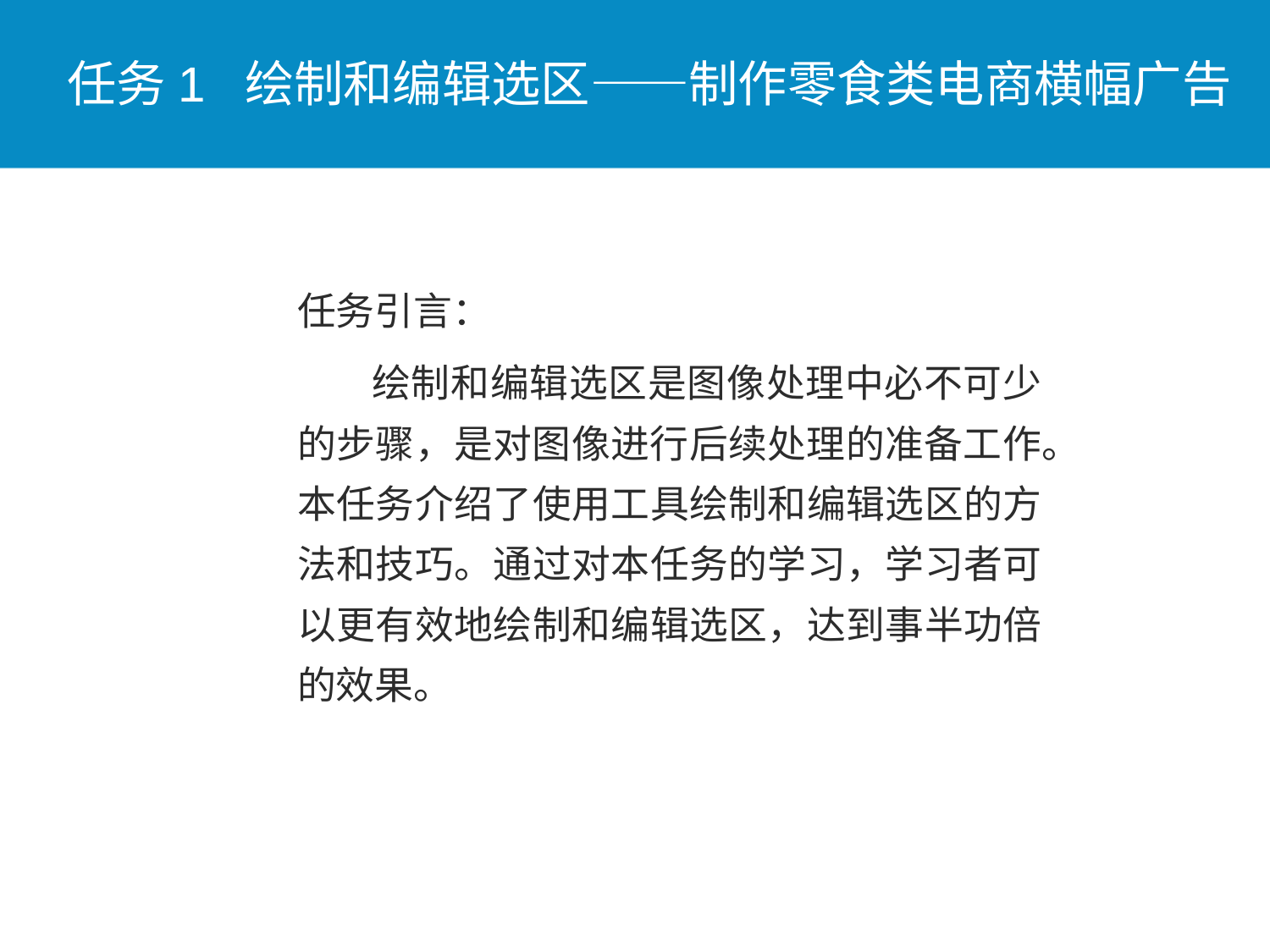

任务1  绘制和编辑选区——制作零食类电商横幅广告
任务引言：
绘制和编辑选区是图像处理中必不可少的步骤，是对图像进行后续处理的准备工作。本任务介绍了使用工具绘制和编辑选区的方法和技巧。通过对本任务的学习，学习者可以更有效地绘制和编辑选区，达到事半功倍的效果。